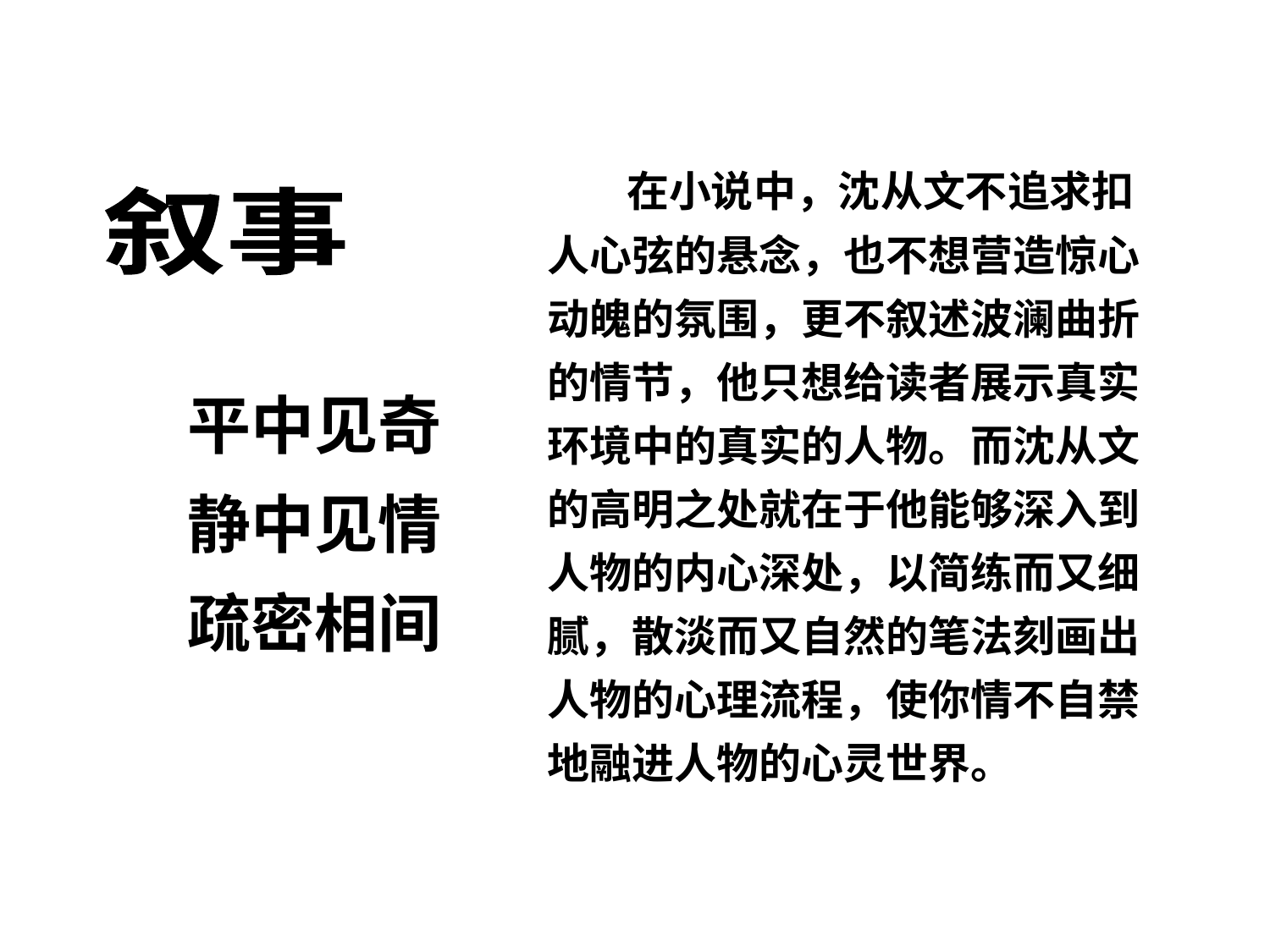

在小说中，沈从文不追求扣人心弦的悬念，也不想营造惊心动魄的氛围，更不叙述波澜曲折的情节，他只想给读者展示真实环境中的真实的人物。而沈从文的高明之处就在于他能够深入到人物的内心深处，以简练而又细腻，散淡而又自然的笔法刻画出人物的心理流程，使你情不自禁地融进人物的心灵世界。
叙事
平中见奇
静中见情
疏密相间